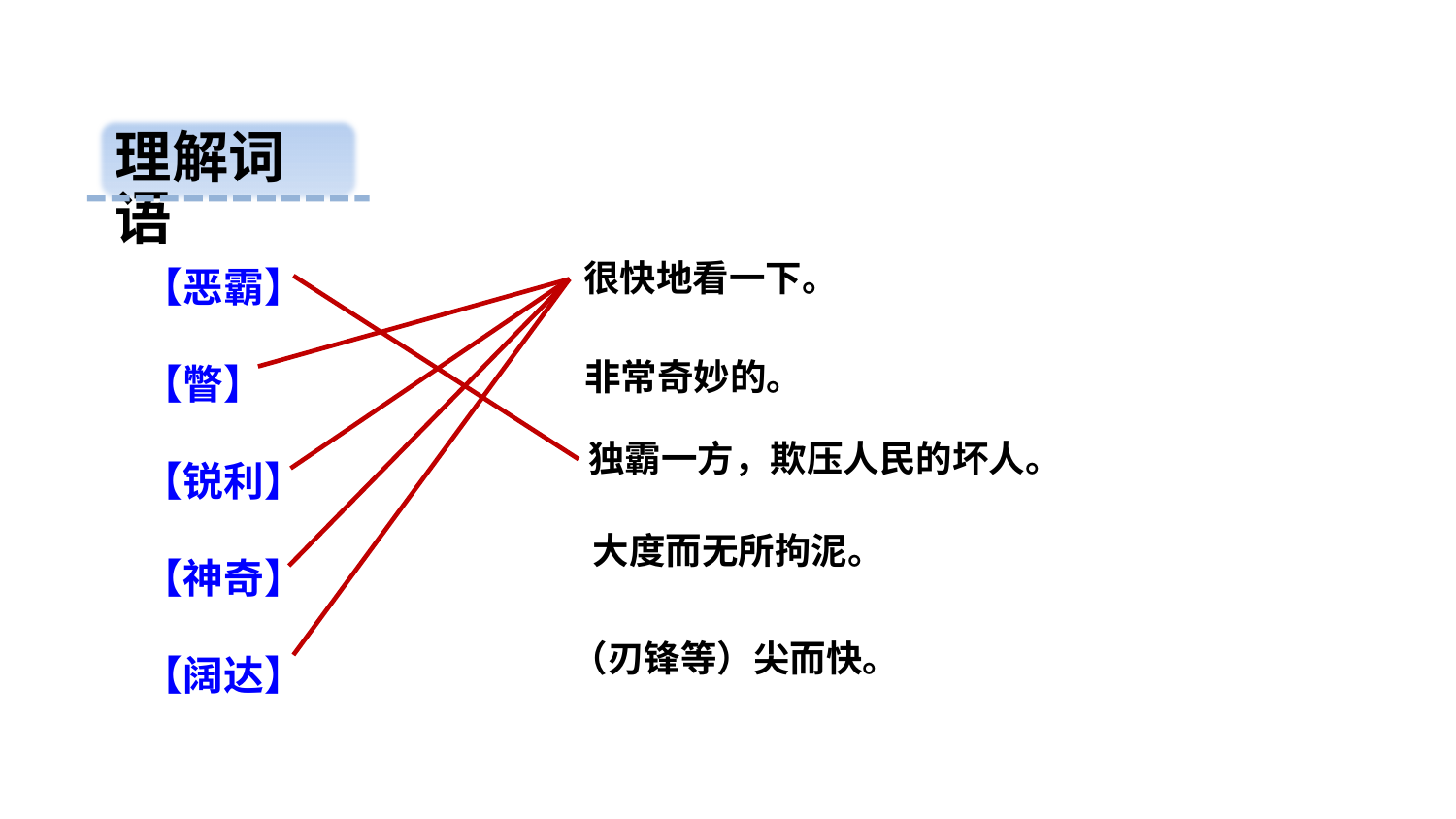

理解词语

【恶霸】
【瞥】
【锐利】
【神奇】
【阔达】
很快地看一下。
非常奇妙的。
独霸一方，欺压人民的坏人。
大度而无所拘泥。
（刃锋等）尖而快。